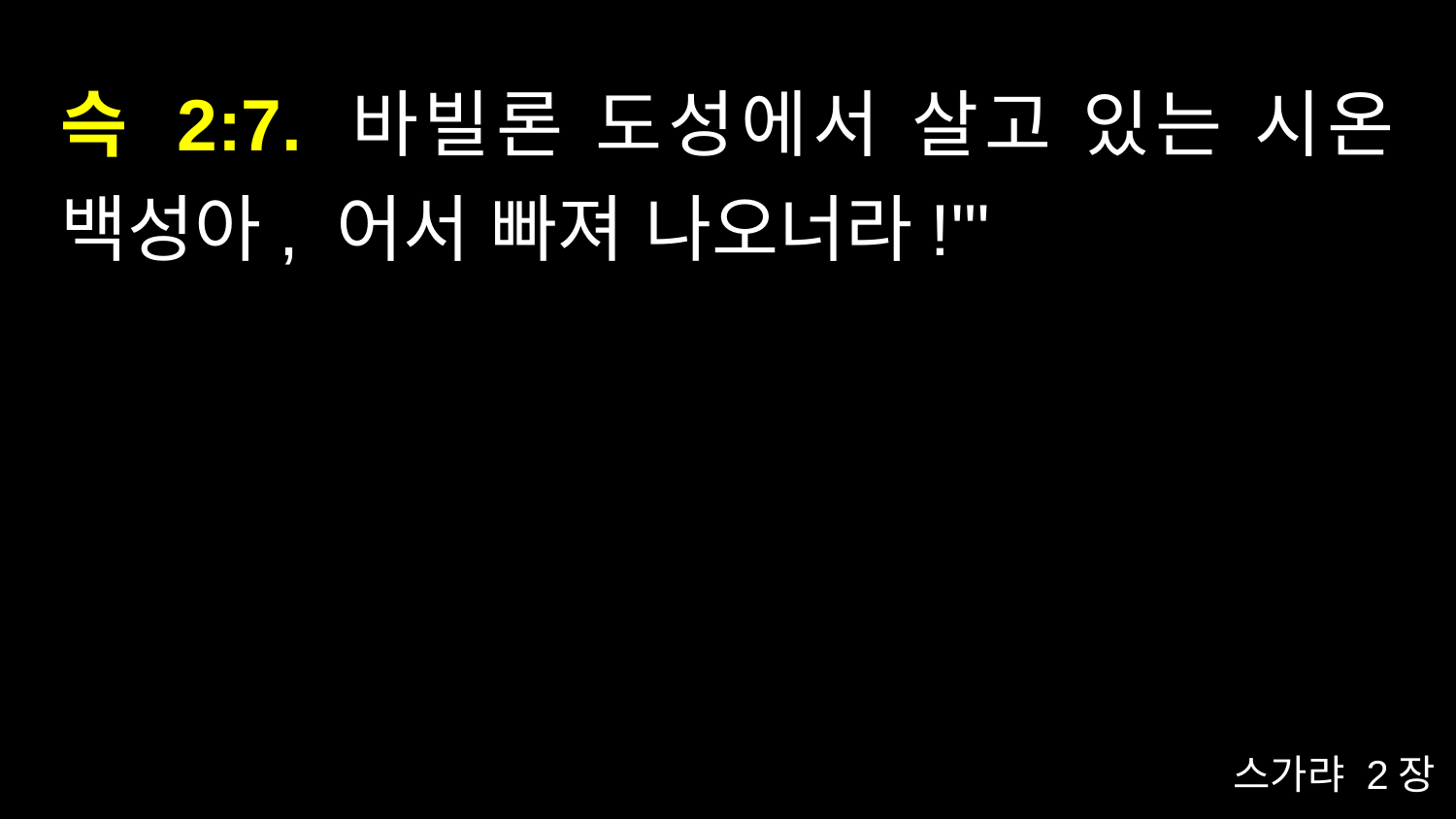

# 슥 2:7. 바빌론 도성에서 살고 있는 시온 백성아, 어서 빠져 나오너라!'"
스가랴 2장